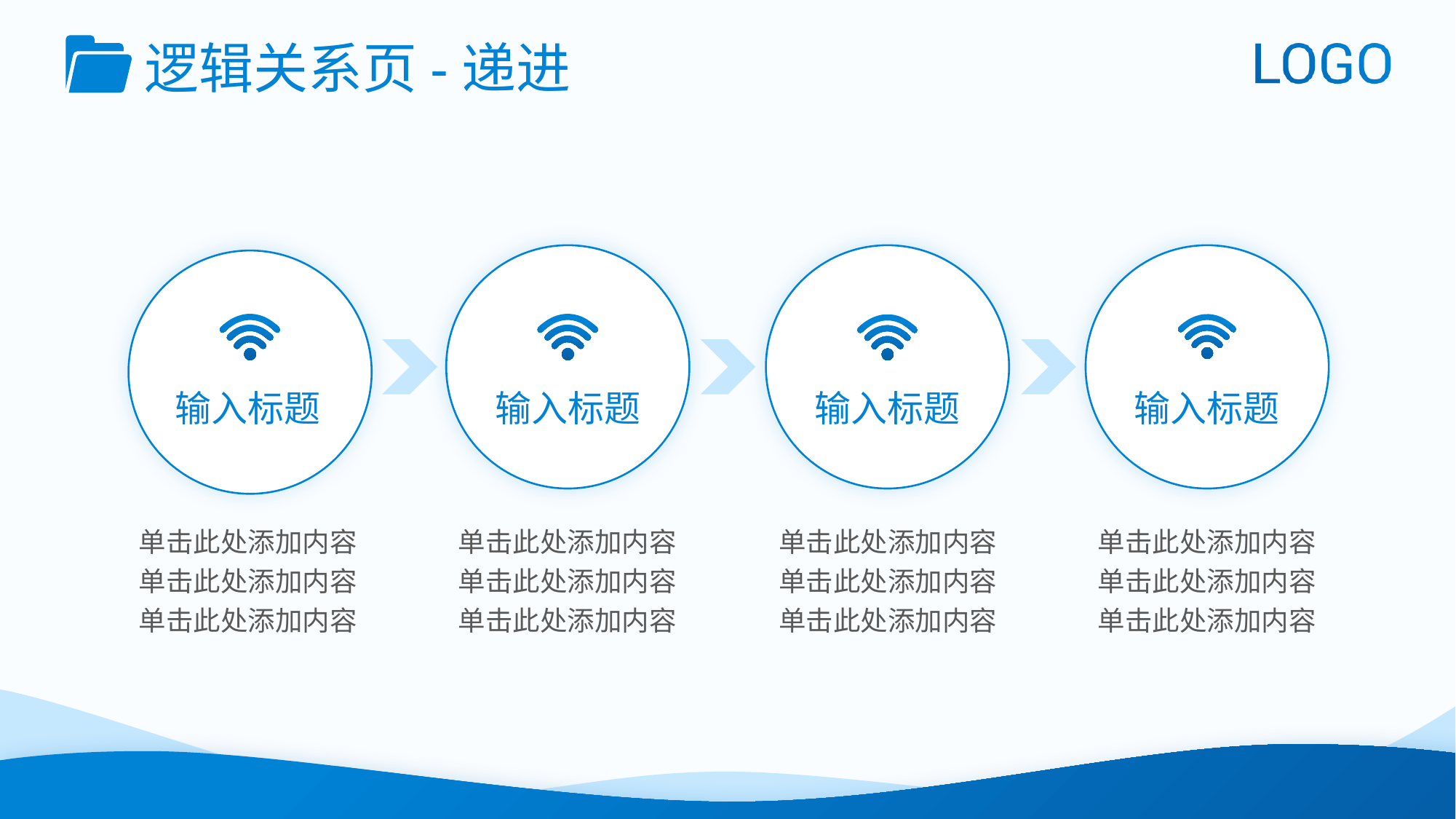

逻辑关系页-递进

输入标题
输入标题
输入标题
输入标题
单击此处添加内容
单击此处添加内容
单击此处添加内容
单击此处添加内容
单击此处添加内容
单击此处添加内容
单击此处添加内容
单击此处添加内容
单击此处添加内容
单击此处添加内容
单击此处添加内容
单击此处添加内容